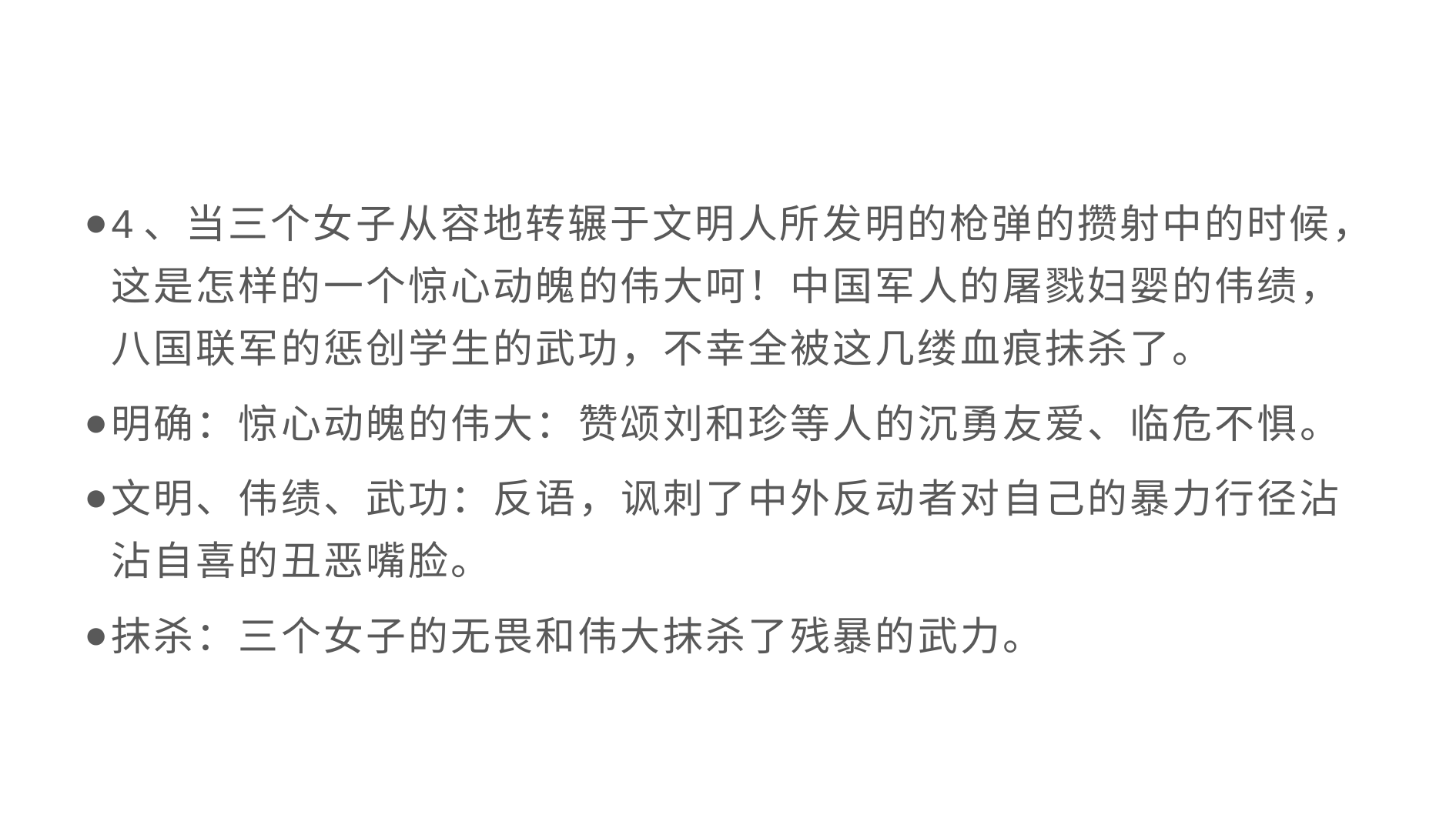

#
4、当三个女子从容地转辗于文明人所发明的枪弹的攒射中的时候，这是怎样的一个惊心动魄的伟大呵！中国军人的屠戮妇婴的伟绩，八国联军的惩创学生的武功，不幸全被这几缕血痕抹杀了。
明确：惊心动魄的伟大：赞颂刘和珍等人的沉勇友爱、临危不惧。
文明、伟绩、武功：反语，讽刺了中外反动者对自己的暴力行径沾沾自喜的丑恶嘴脸。
抹杀：三个女子的无畏和伟大抹杀了残暴的武力。